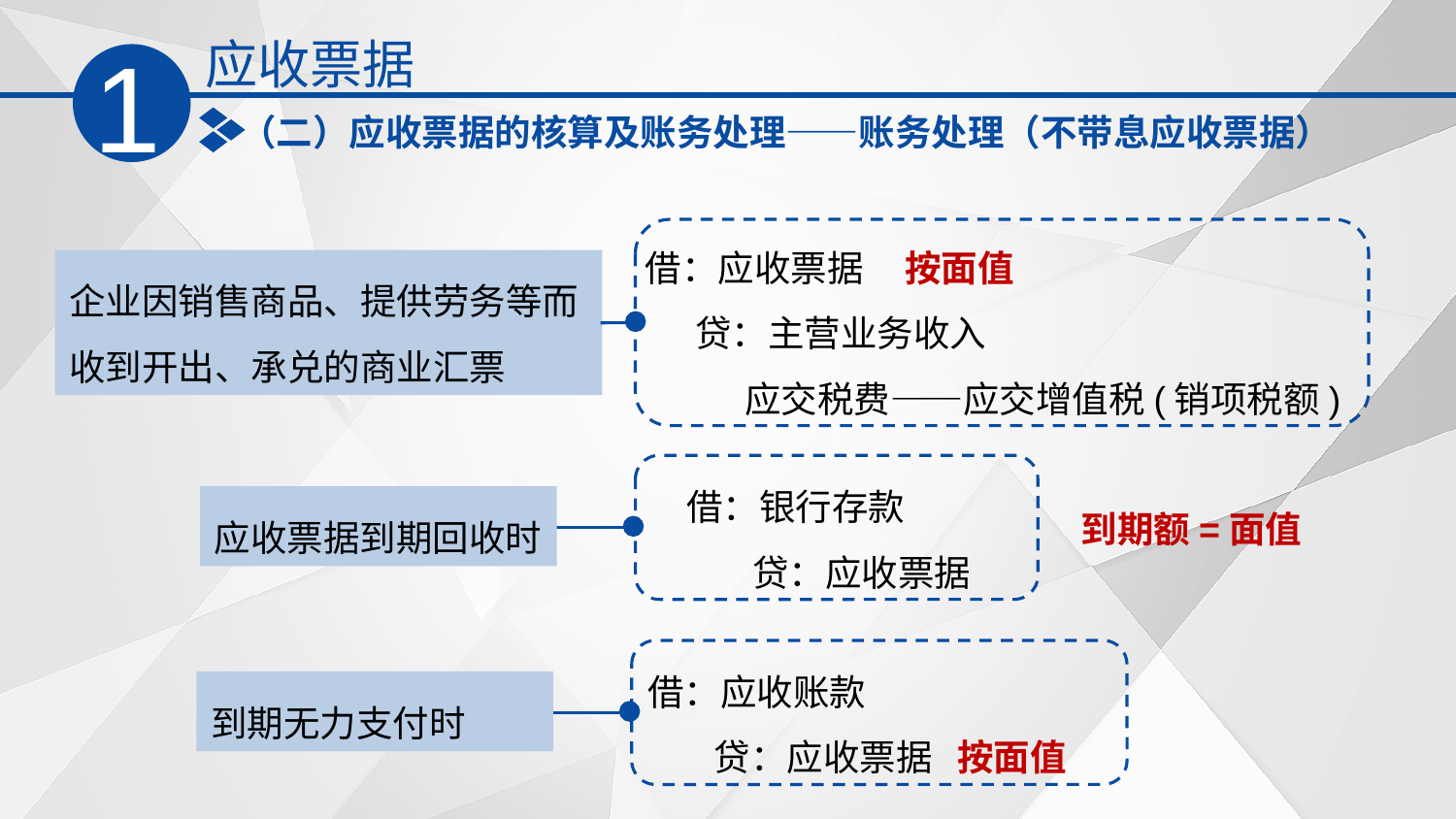

应收票据
1

（二）应收票据的核算及账务处理——账务处理（不带息应收票据）

借：应收票据     按面值
     贷：主营业务收入
           应交税费——应交增值税(销项税额)

企业因销售商品、提供劳务等而收到开出、承兑的商业汇票

借：银行存款
       贷：应收票据
到期额=面值
应收票据到期回收时

借：应收账款
       贷：应收票据   按面值
到期无力支付时